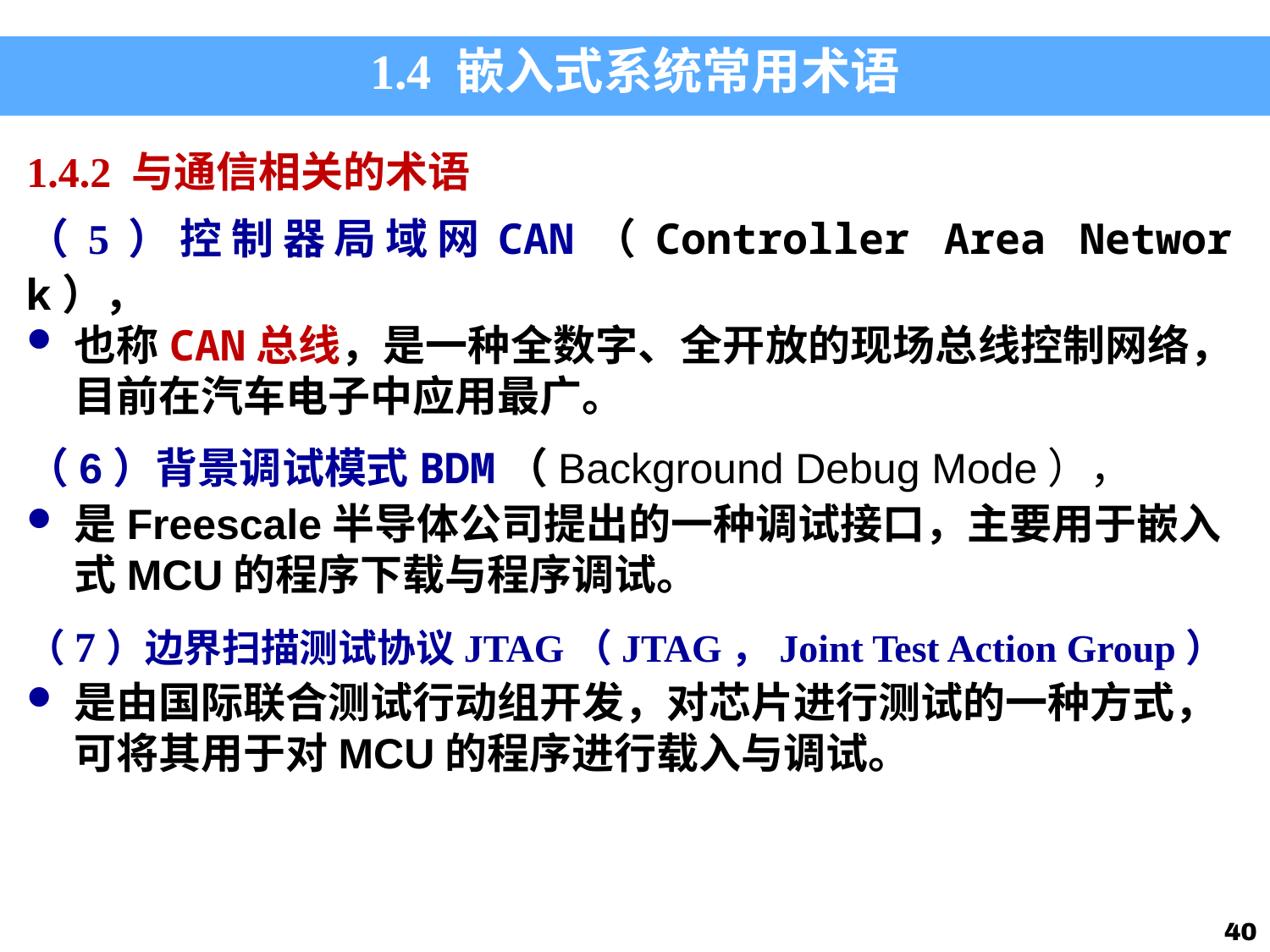

1.4 嵌入式系统常用术语
1.4.2 与通信相关的术语
（5）控制器局域网CAN（Controller Area Network），
也称CAN总线，是一种全数字、全开放的现场总线控制网络，目前在汽车电子中应用最广。
（6）背景调试模式BDM（Background Debug Mode），
是Freescale半导体公司提出的一种调试接口，主要用于嵌入式MCU的程序下载与程序调试。
（7）边界扫描测试协议JTAG（JTAG，Joint Test Action Group）
是由国际联合测试行动组开发，对芯片进行测试的一种方式，可将其用于对MCU的程序进行载入与调试。
40